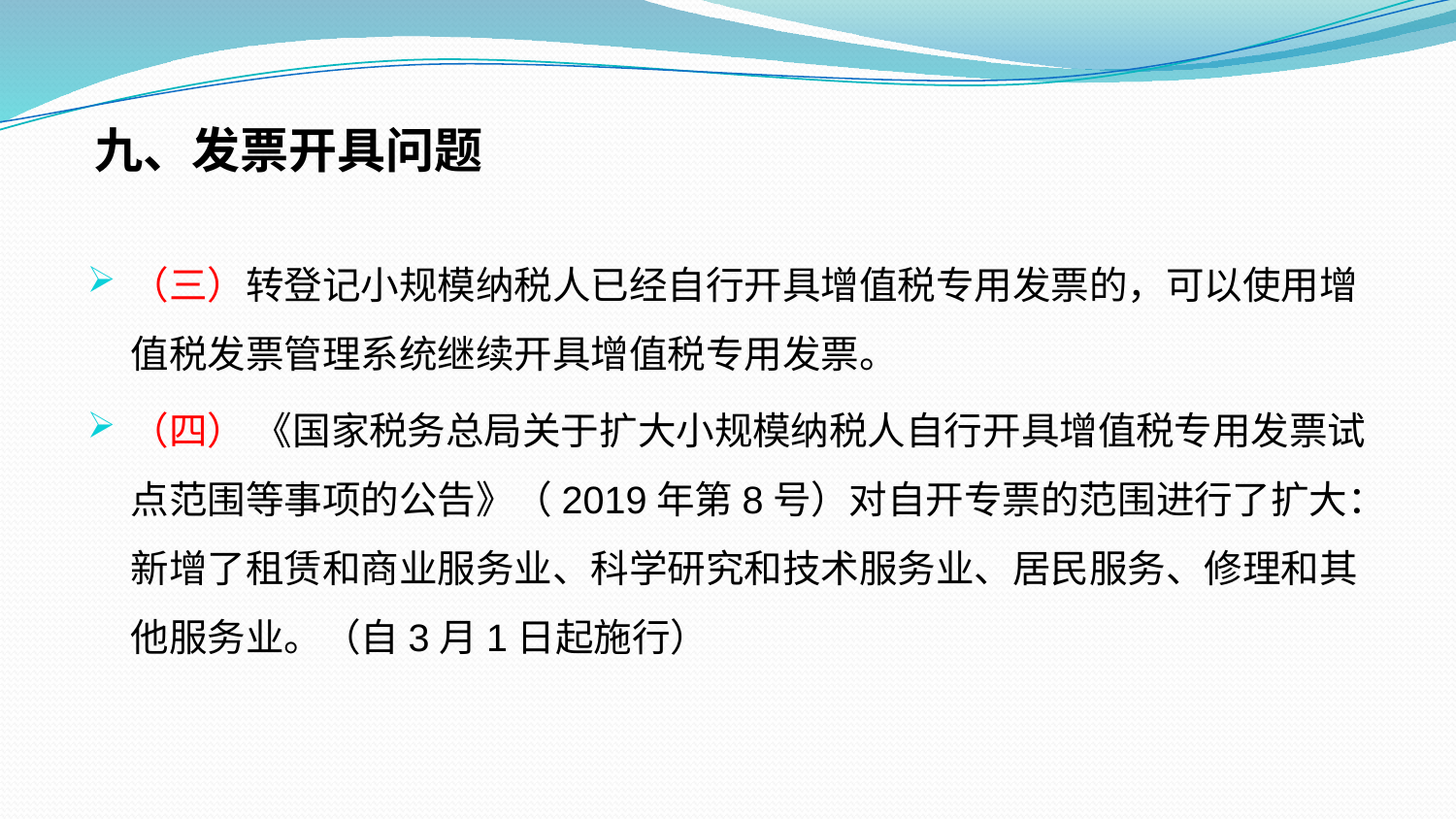

九、发票开具问题
（三）转登记小规模纳税人已经自行开具增值税专用发票的，可以使用增值税发票管理系统继续开具增值税专用发票。
（四） 《国家税务总局关于扩大小规模纳税人自行开具增值税专用发票试点范围等事项的公告》（2019年第8号）对自开专票的范围进行了扩大：新增了租赁和商业服务业、科学研究和技术服务业、居民服务、修理和其他服务业。（自3月1日起施行）